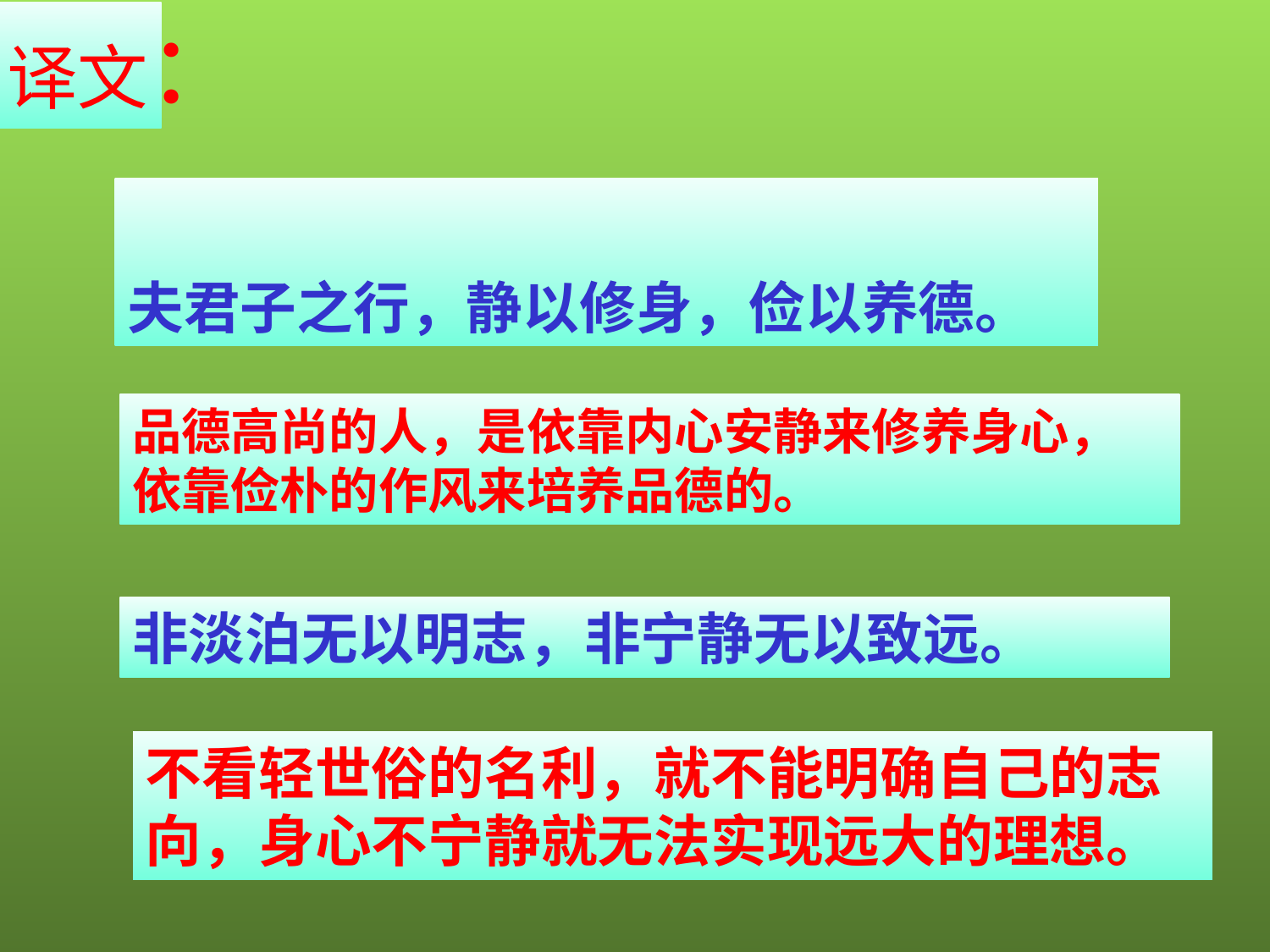

译文：
夫君子之行，静以修身，俭以养德。
品德高尚的人，是依靠内心安静来修养身心，依靠俭朴的作风来培养品德的。
非淡泊无以明志，非宁静无以致远。
不看轻世俗的名利，就不能明确自己的志向，身心不宁静就无法实现远大的理想。